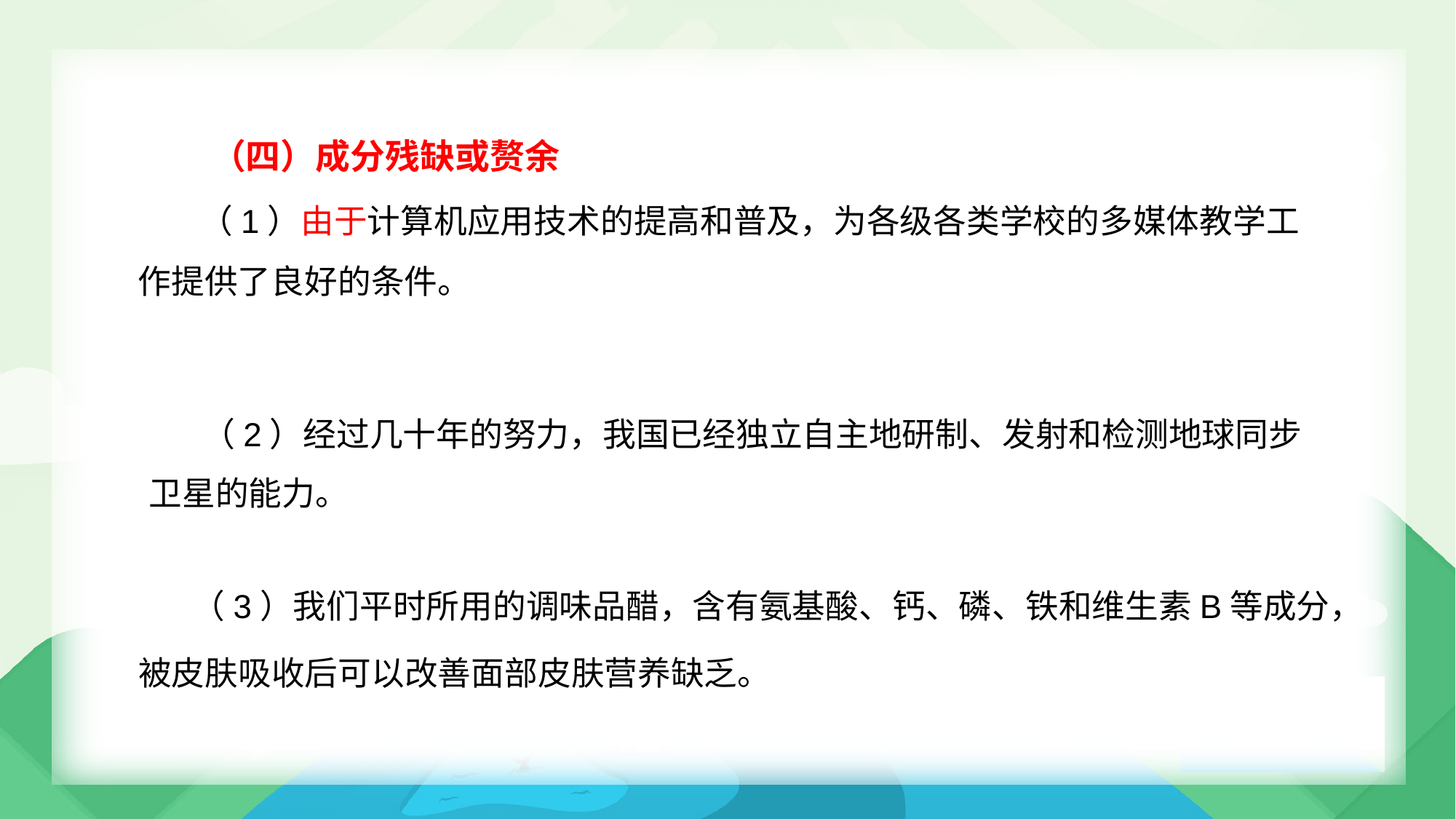

（四）成分残缺或赘余
（1）由于计算机应用技术的提高和普及，为各级各类学校的多媒体教学工
作提供了良好的条件。
（2）经过几十年的努力，我国已经独立自主地研制、发射和检测地球同步
卫星的能力。
（3）我们平时所用的调味品醋，含有氨基酸、钙、磷、铁和维生素B等成分，
被皮肤吸收后可以改善面部皮肤营养缺乏。